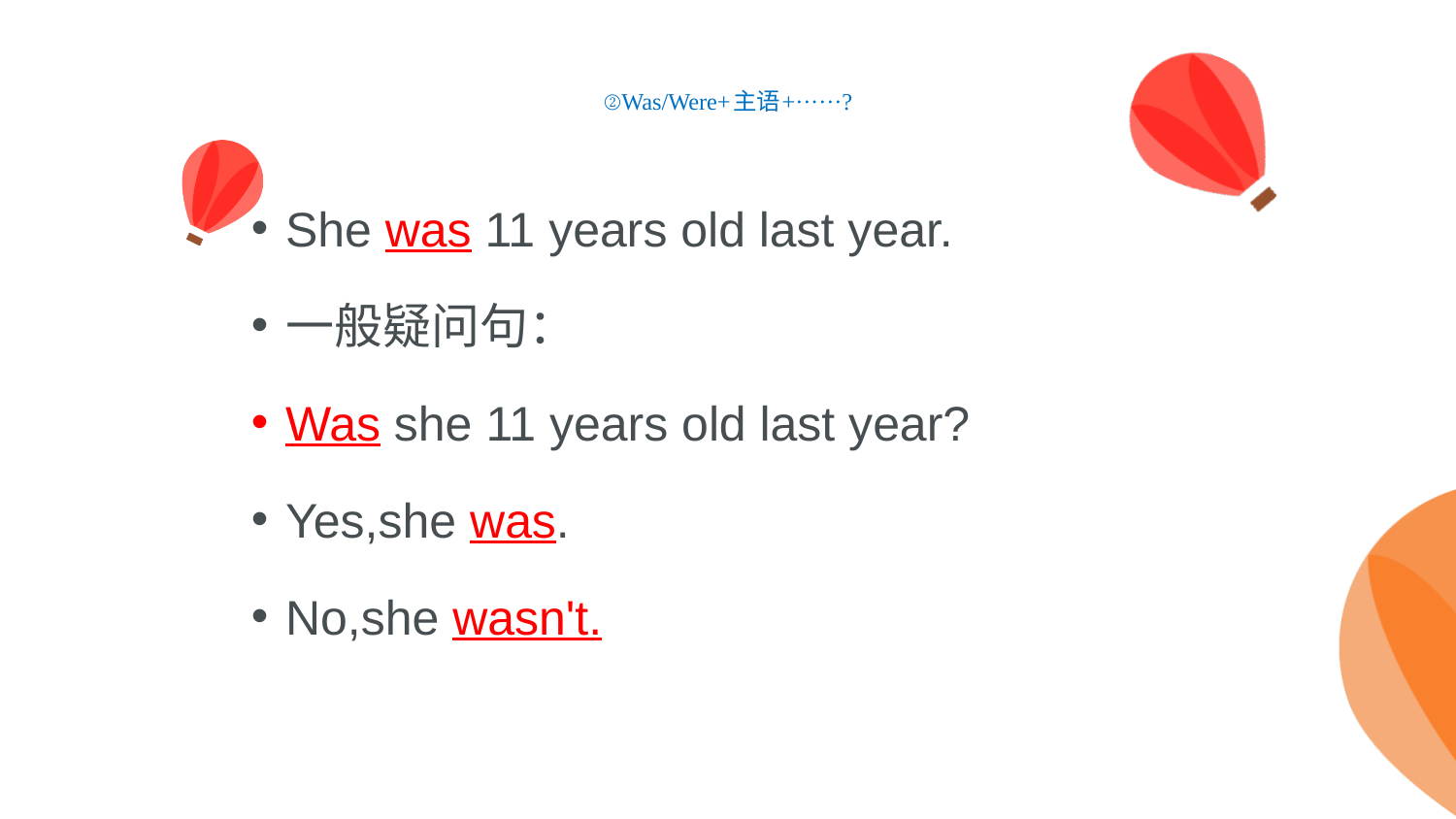

# ②Was/Were+主语+······?
She was 11 years old last year.
一般疑问句：
Was she 11 years old last year?
Yes,she was.
No,she wasn't.